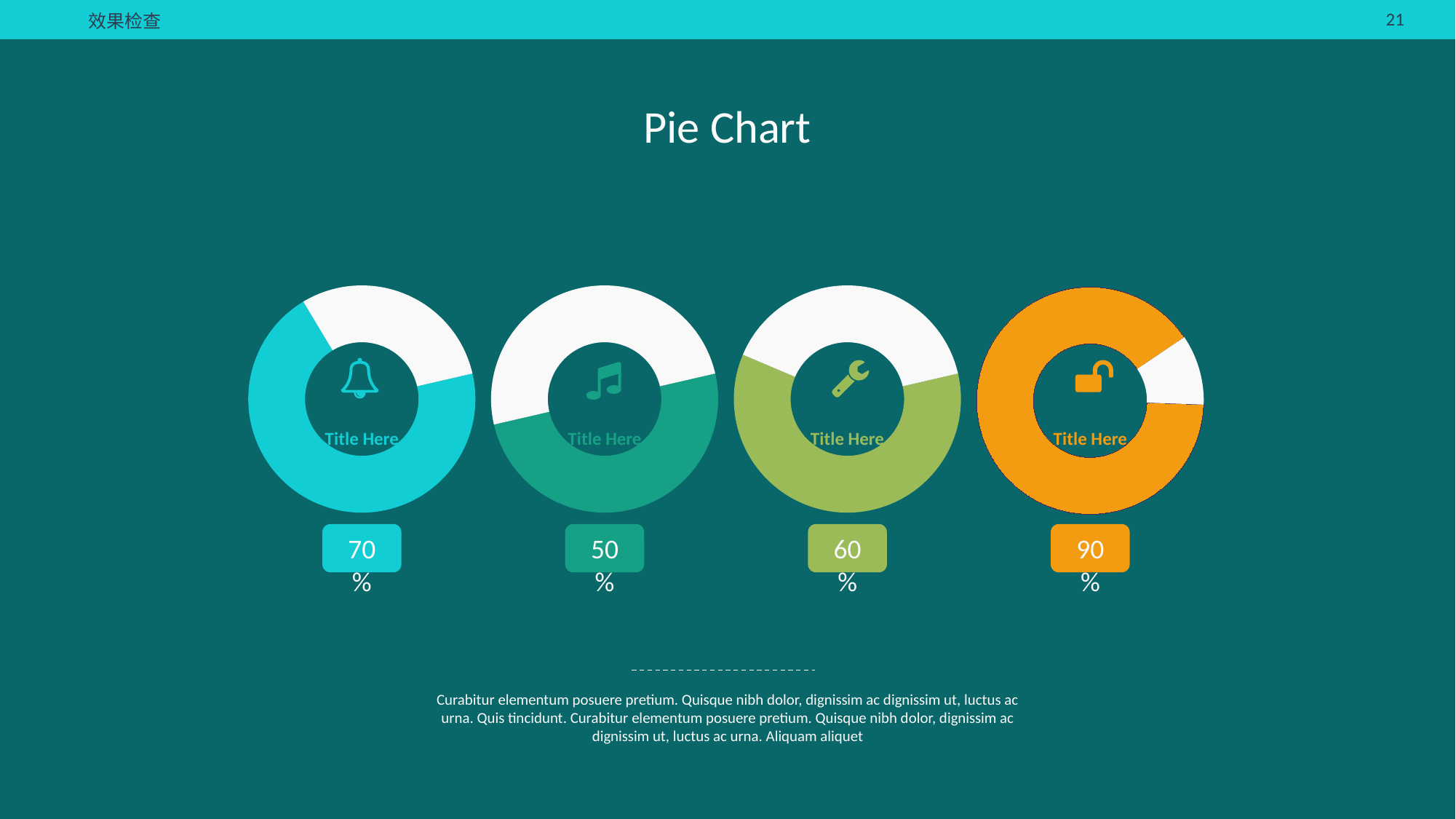

效果检查

Pie Chart

### Chart

| Category |  |
|---|---|

### Chart

| Category |  |
|---|---|

### Chart

| Category |  |
|---|---|

### Chart

| Category |  |
|---|---|

Title Here
Title Here
Title Here
Title Here
70 %
50 %
60 %
90 %
Curabitur elementum posuere pretium. Quisque nibh dolor, dignissim ac dignissim ut, luctus ac urna. Quis tincidunt. Curabitur elementum posuere pretium. Quisque nibh dolor, dignissim ac dignissim ut, luctus ac urna. Aliquam aliquet